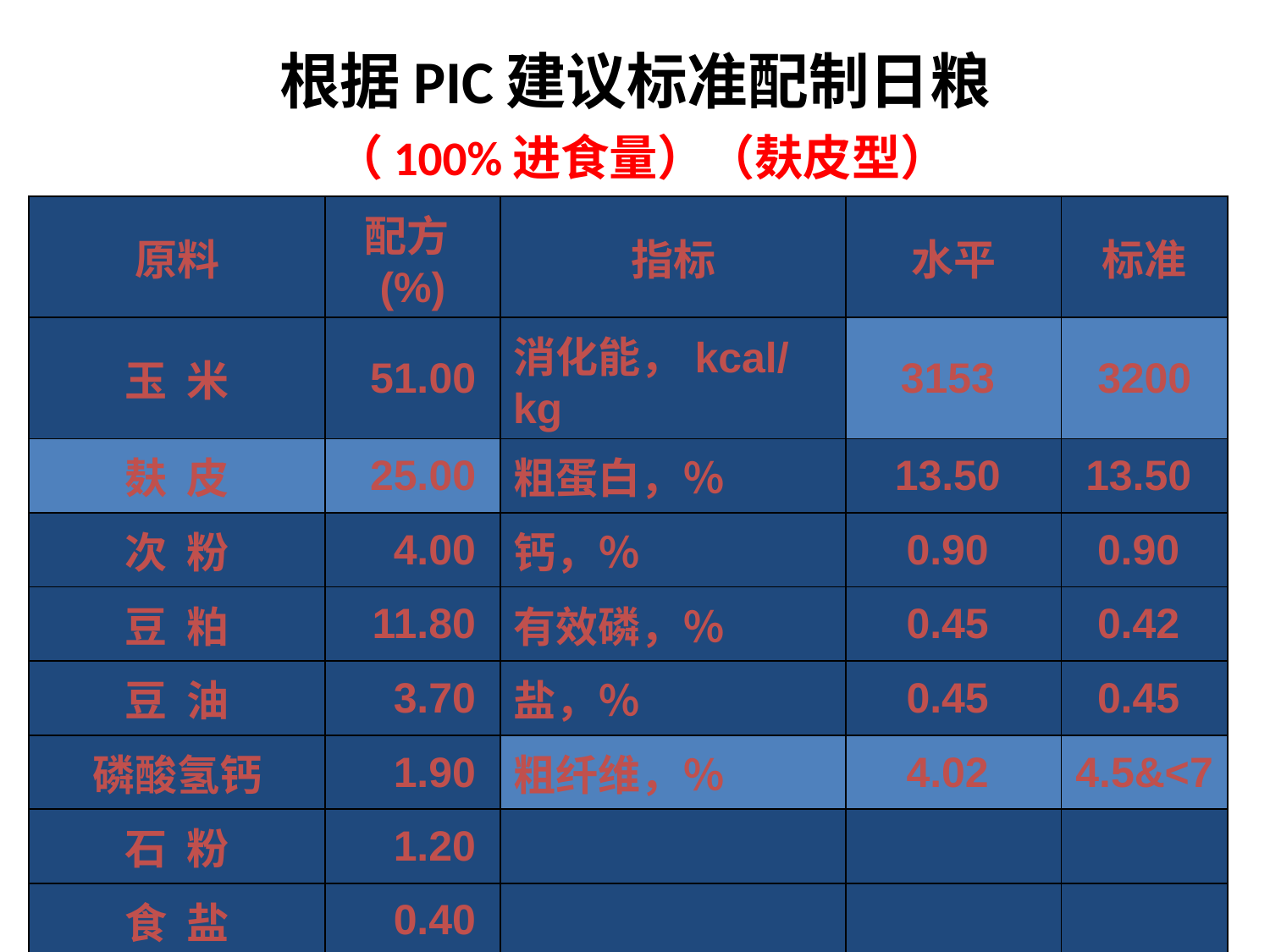

# 根据PIC建议标准配制日粮 （100%进食量）（麸皮型）
| 原料 | 配方(%) | 指标 | 水平 | 标准 |
| --- | --- | --- | --- | --- |
| 玉 米 | 51.00 | 消化能，kcal/kg | 3153 | 3200 |
| 麸 皮 | 25.00 | 粗蛋白，％ | 13.50 | 13.50 |
| 次 粉 | 4.00 | 钙，％ | 0.90 | 0.90 |
| 豆 粕 | 11.80 | 有效磷，％ | 0.45 | 0.42 |
| 豆 油 | 3.70 | 盐，％ | 0.45 | 0.45 |
| 磷酸氢钙 | 1.90 | 粗纤维，％ | 4.02 | 4.5&<7 |
| 石 粉 | 1.20 |  |  |  |
| 食 盐 | 0.40 |  |  |  |
| 预混料 | 1.00 |  |  |  |
| 合 计 | 100.00 |  |  |  |